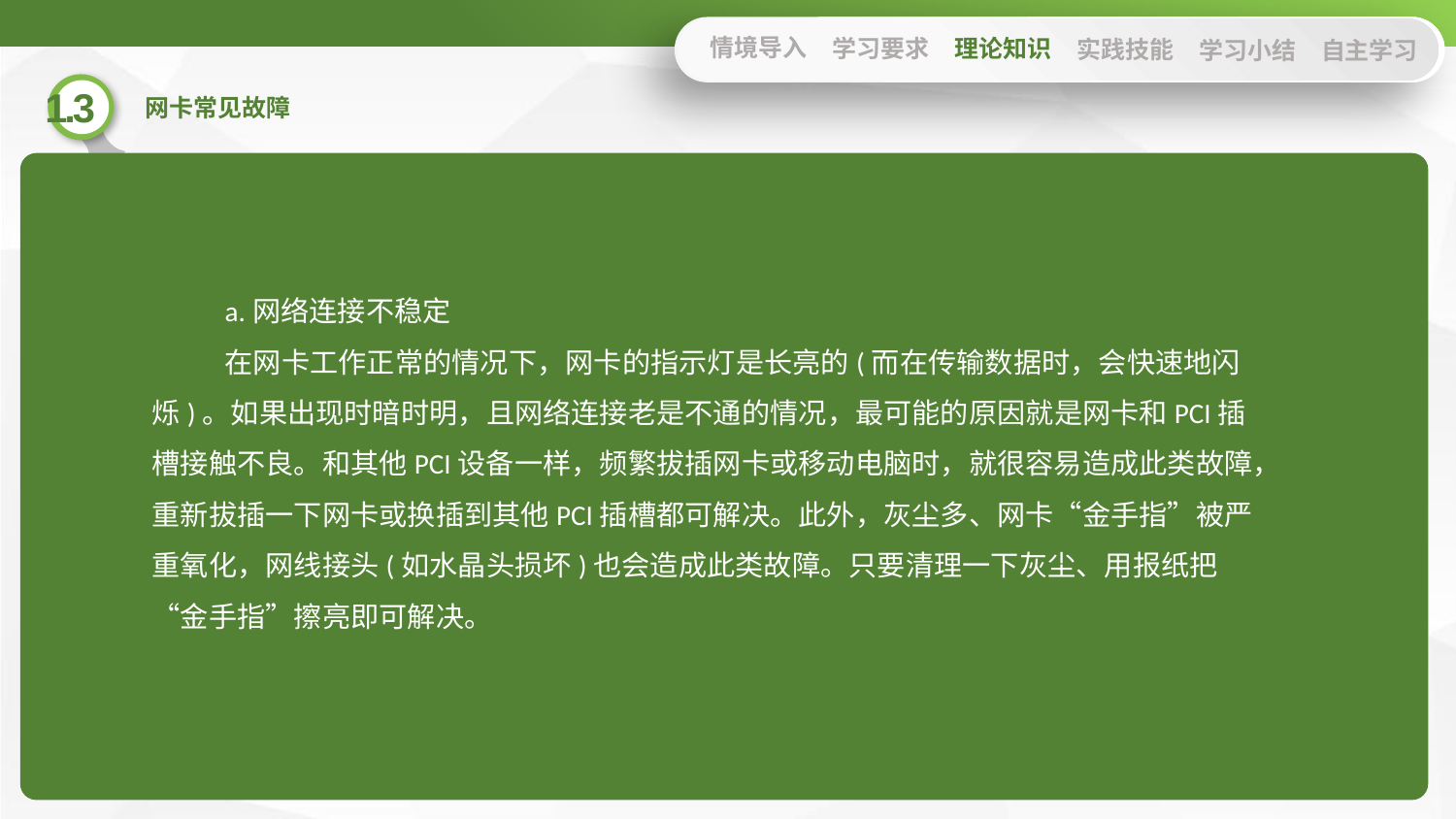

情境导入
学习要求
理论知识
实践技能
学习小结
自主学习
a.网络连接不稳定
在网卡工作正常的情况下，网卡的指示灯是长亮的(而在传输数据时，会快速地闪烁)。如果出现时暗时明，且网络连接老是不通的情况，最可能的原因就是网卡和PCI插槽接触不良。和其他PCI设备一样，频繁拔插网卡或移动电脑时，就很容易造成此类故障，重新拔插一下网卡或换插到其他PCI插槽都可解决。此外，灰尘多、网卡“金手指”被严重氧化，网线接头(如水晶头损坏)也会造成此类故障。只要清理一下灰尘、用报纸把“金手指”擦亮即可解决。